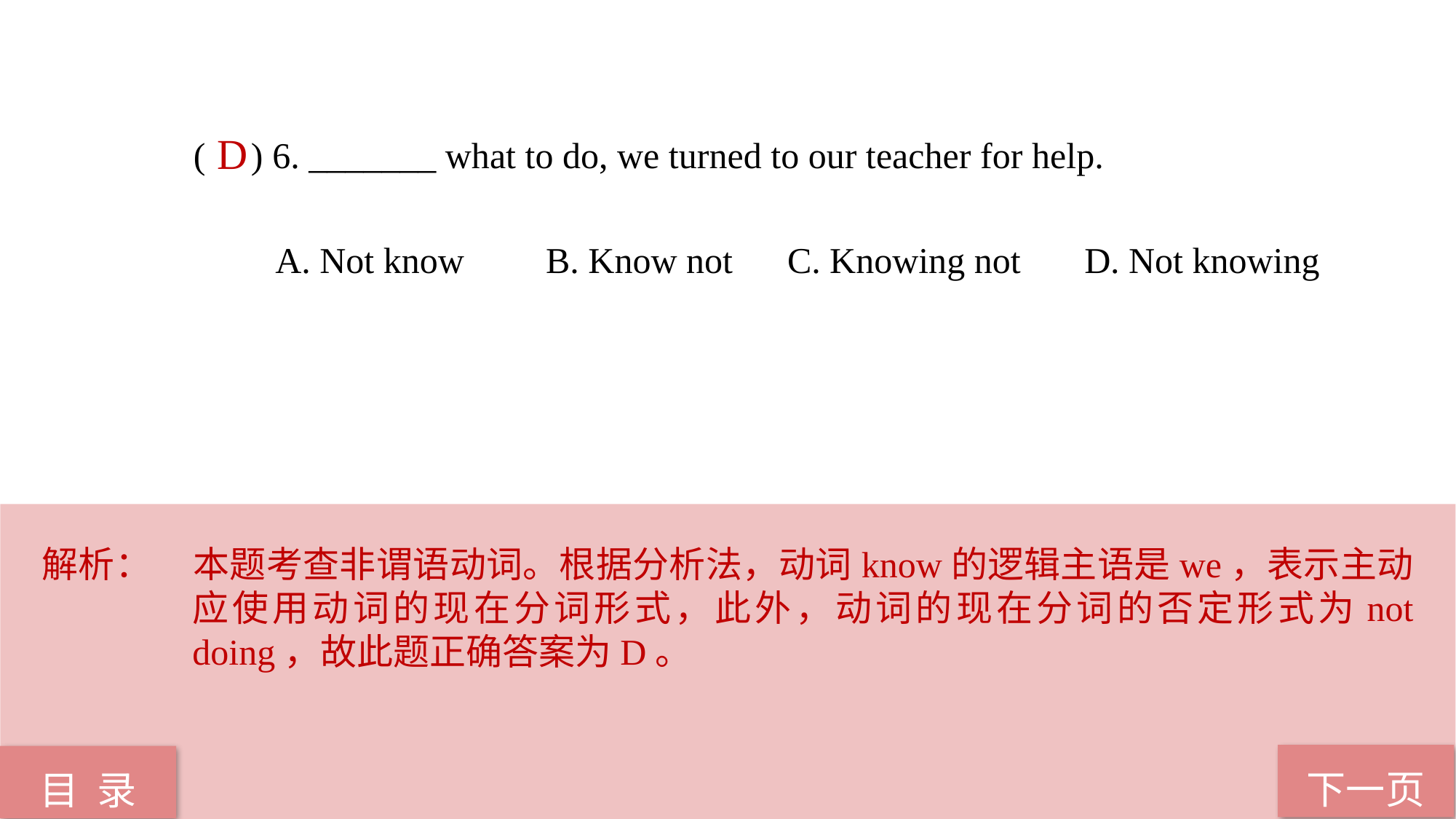

(     ) 6. _______ what to do, we turned to our teacher for help.

         A. Not know         B. Know not      C. Knowing not       D. Not knowing
D
解析：	本题考查非谓语动词。根据分析法，动词know的逻辑主语是we，表示主动应使用动词的现在分词形式，此外，动词的现在分词的否定形式为not doing，故此题正确答案为D。